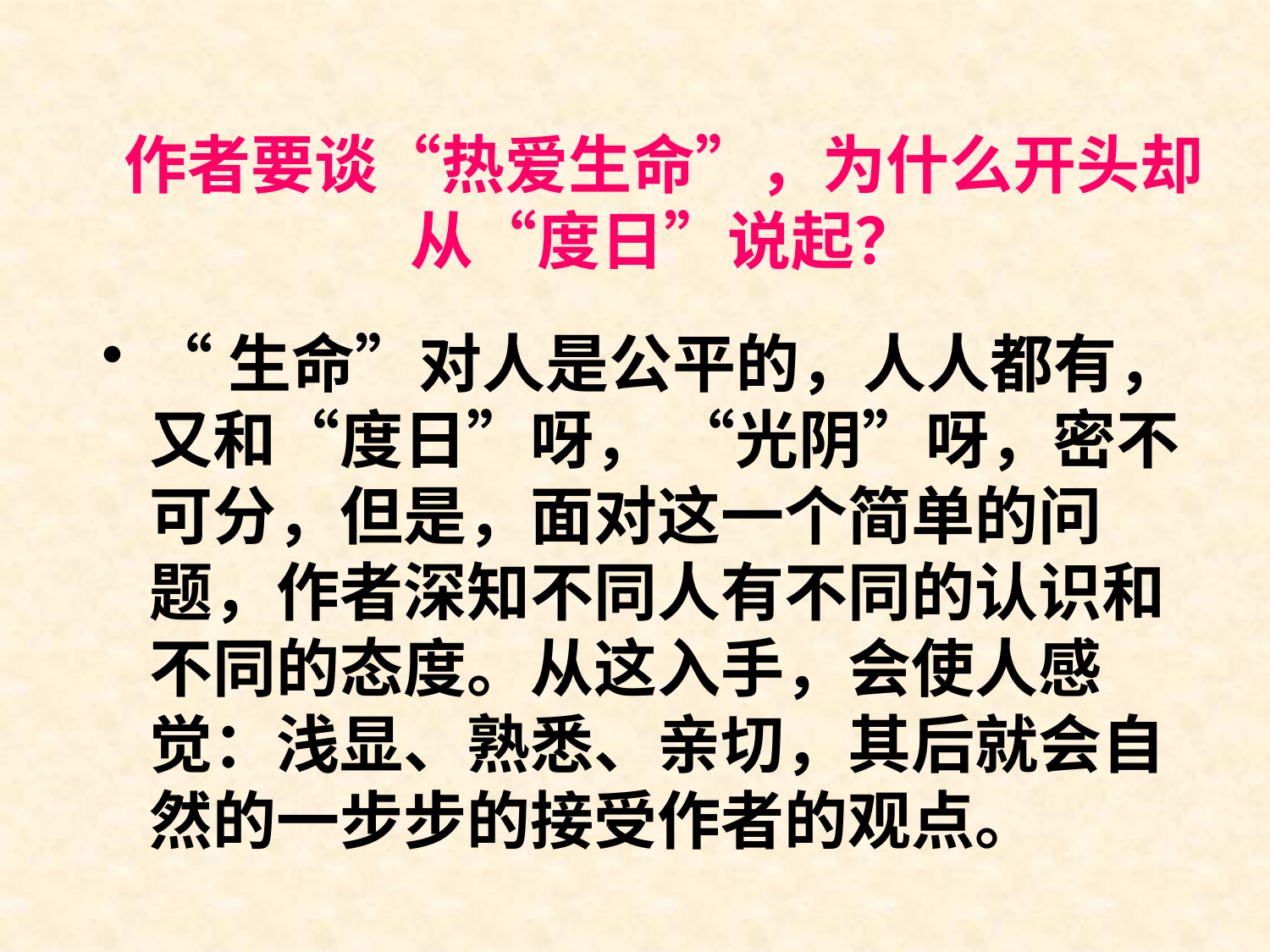

作者要谈“热爱生命”，为什么开头却从“度日”说起？
“生命”对人是公平的，人人都有，又和“度日”呀， “光阴”呀，密不可分，但是，面对这一个简单的问题，作者深知不同人有不同的认识和不同的态度。从这入手，会使人感觉：浅显、熟悉、亲切，其后就会自然的一步步的接受作者的观点。